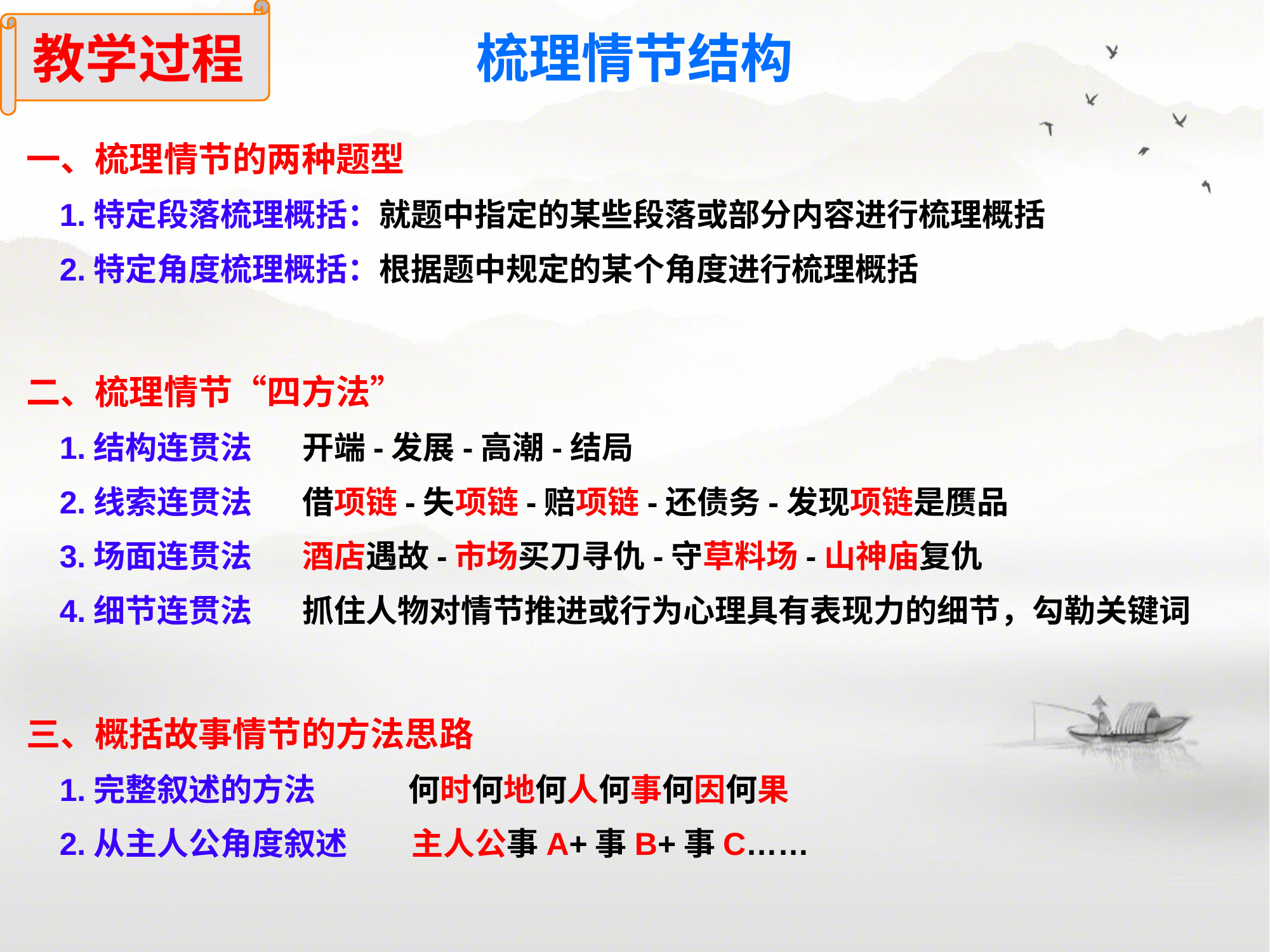

教学过程
梳理情节结构
一、梳理情节的两种题型
1.特定段落梳理概括：就题中指定的某些段落或部分内容进行梳理概括
2.特定角度梳理概括：根据题中规定的某个角度进行梳理概括
二、梳理情节“四方法”
1.结构连贯法       开端-发展-高潮-结局
2.线索连贯法       借项链-失项链-赔项链-还债务-发现项链是赝品
3.场面连贯法       酒店遇故-市场买刀寻仇-守草料场-山神庙复仇
4.细节连贯法       抓住人物对情节推进或行为心理具有表现力的细节，勾勒关键词
三、概括故事情节的方法思路
1.完整叙述的方法             何时何地何人何事何因何果
2.从主人公角度叙述         主人公事A+事B+事C……